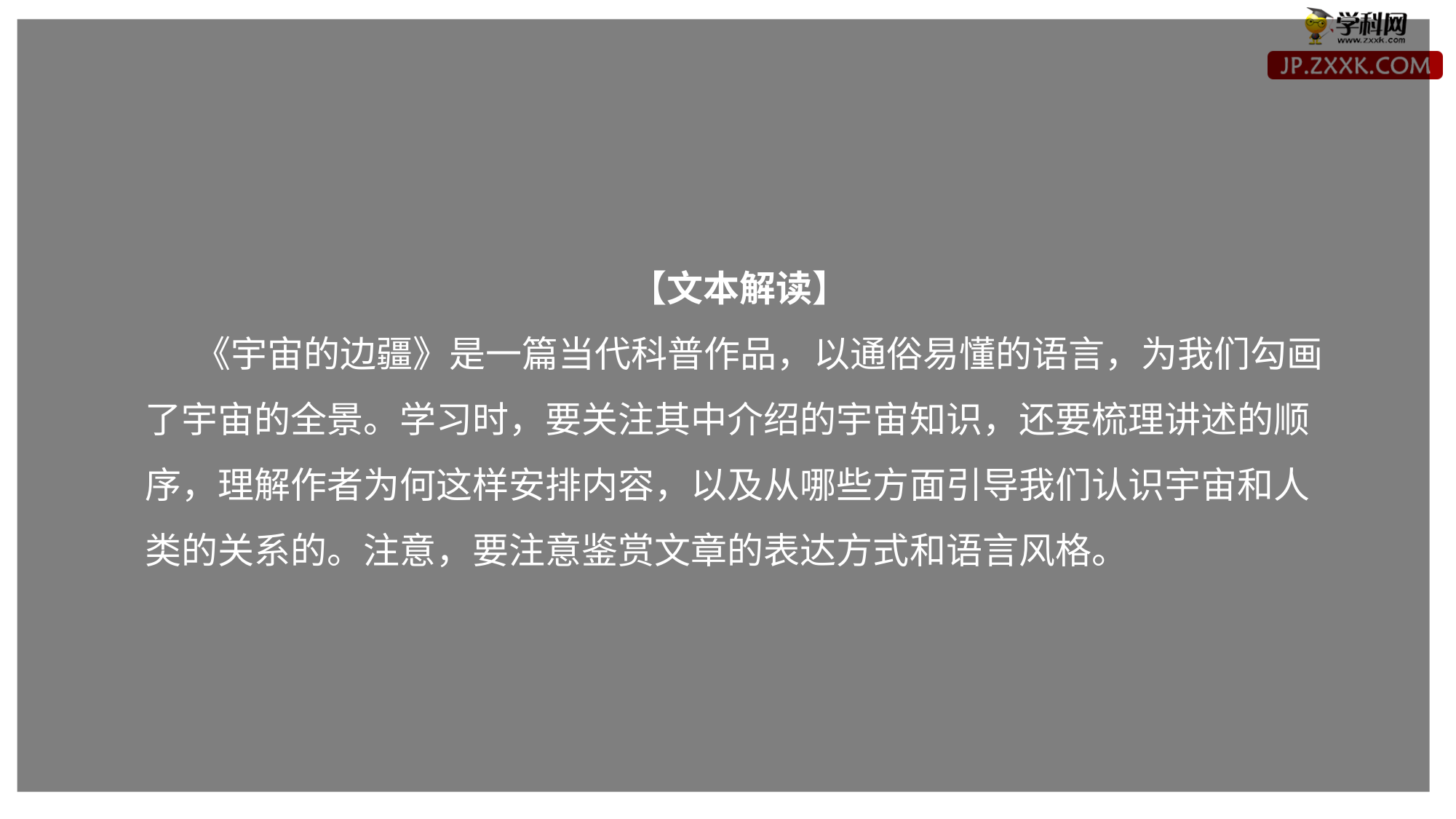

【文本解读】
     《宇宙的边疆》是一篇当代科普作品，以通俗易懂的语言，为我们勾画了宇宙的全景。学习时，要关注其中介绍的宇宙知识，还要梳理讲述的顺序，理解作者为何这样安排内容，以及从哪些方面引导我们认识宇宙和人类的关系的。注意，要注意鉴赏文章的表达方式和语言风格。